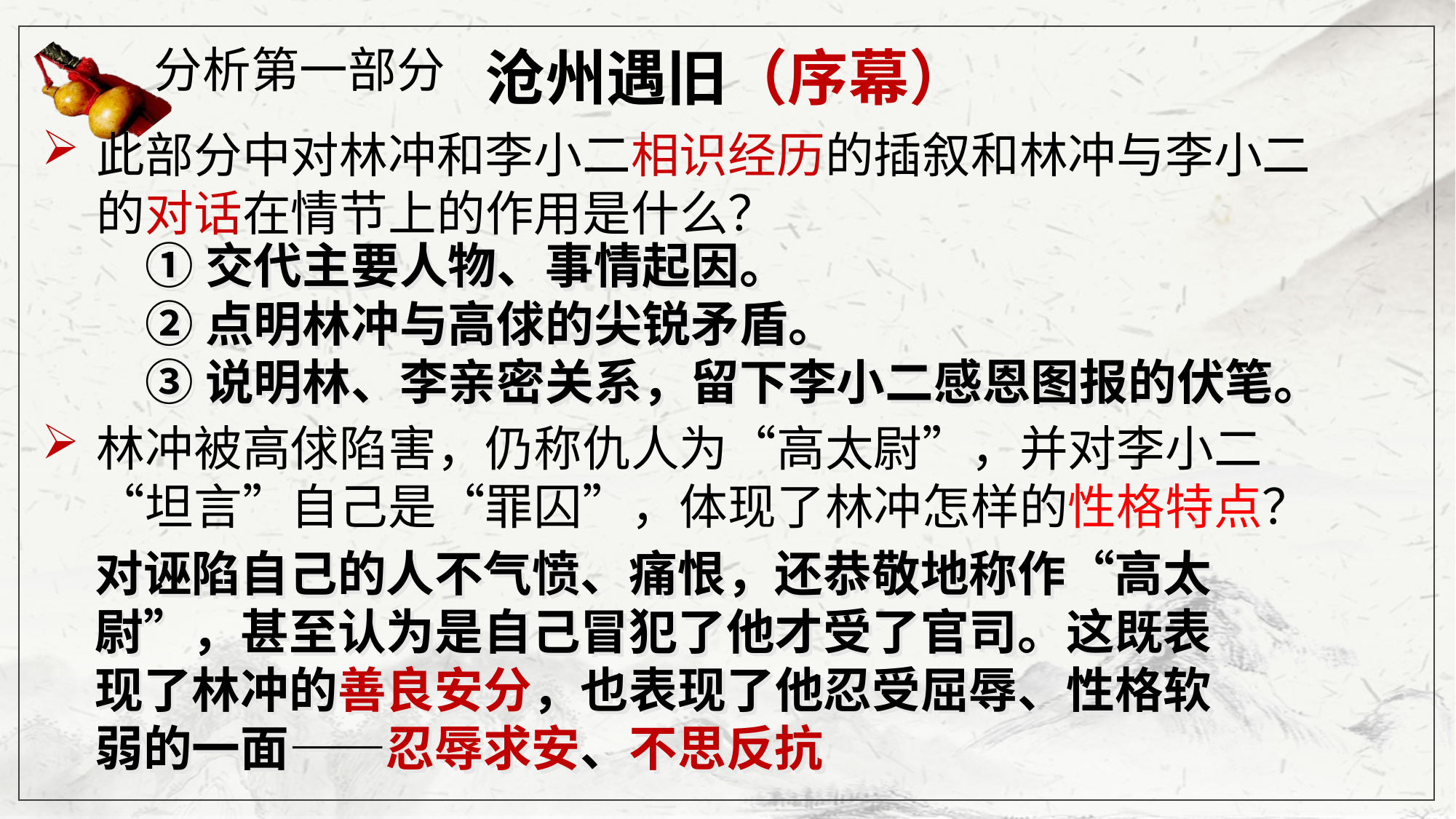

沧州遇旧（序幕）
分析第一部分
此部分中对林冲和李小二相识经历的插叙和林冲与李小二的对话在情节上的作用是什么？
①交代主要人物、事情起因。
②点明林冲与高俅的尖锐矛盾。
③说明林、李亲密关系，留下李小二感恩图报的伏笔。
林冲被高俅陷害，仍称仇人为“高太尉”，并对李小二“坦言”自己是“罪囚”，体现了林冲怎样的性格特点？
对诬陷自己的人不气愤、痛恨，还恭敬地称作“高太尉”，甚至认为是自己冒犯了他才受了官司。这既表现了林冲的善良安分，也表现了他忍受屈辱、性格软弱的一面——忍辱求安、不思反抗